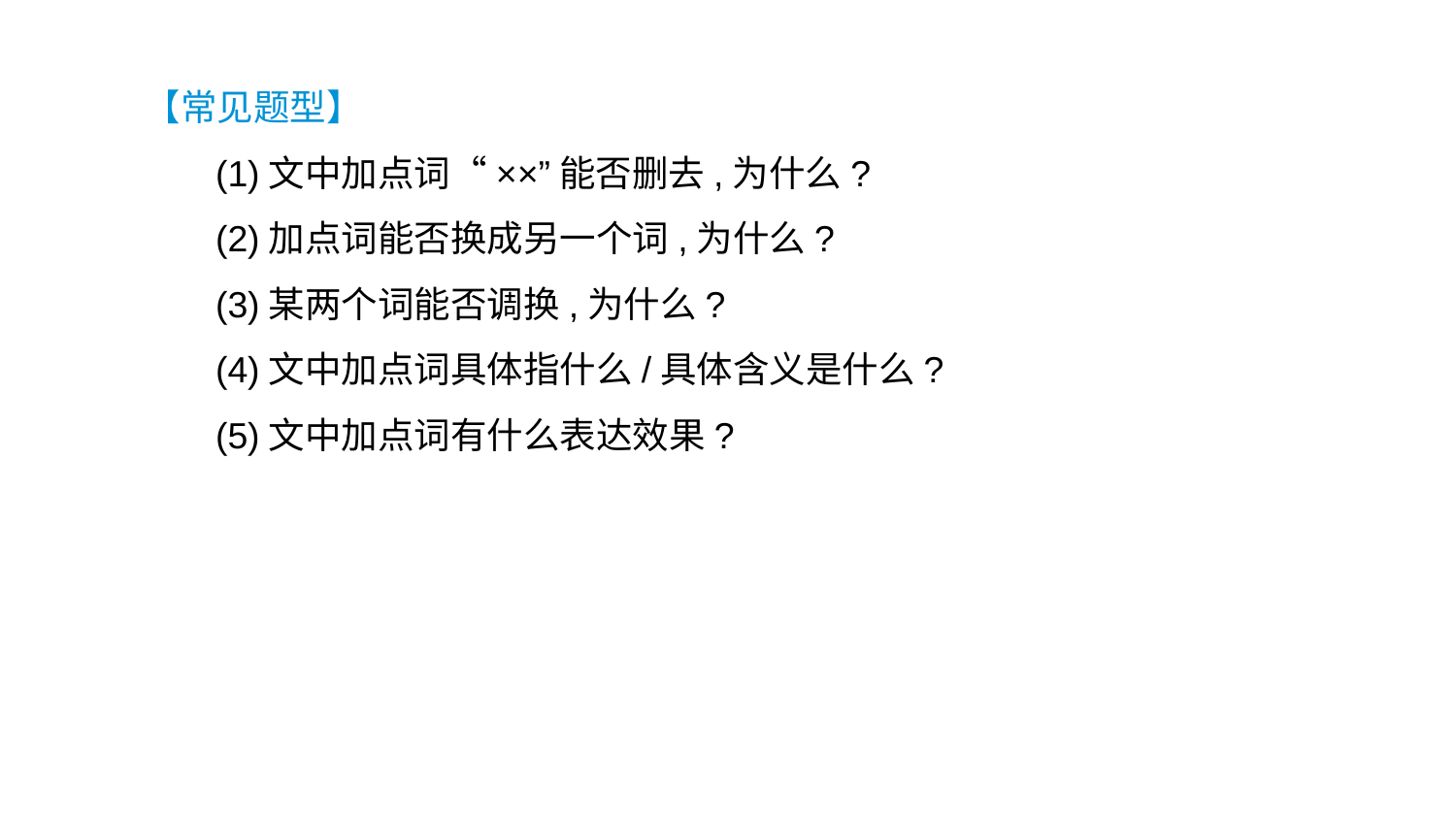

【常见题型】
(1)文中加点词“××”能否删去,为什么?
(2)加点词能否换成另一个词,为什么?
(3)某两个词能否调换,为什么?
(4)文中加点词具体指什么/具体含义是什么?
(5)文中加点词有什么表达效果?